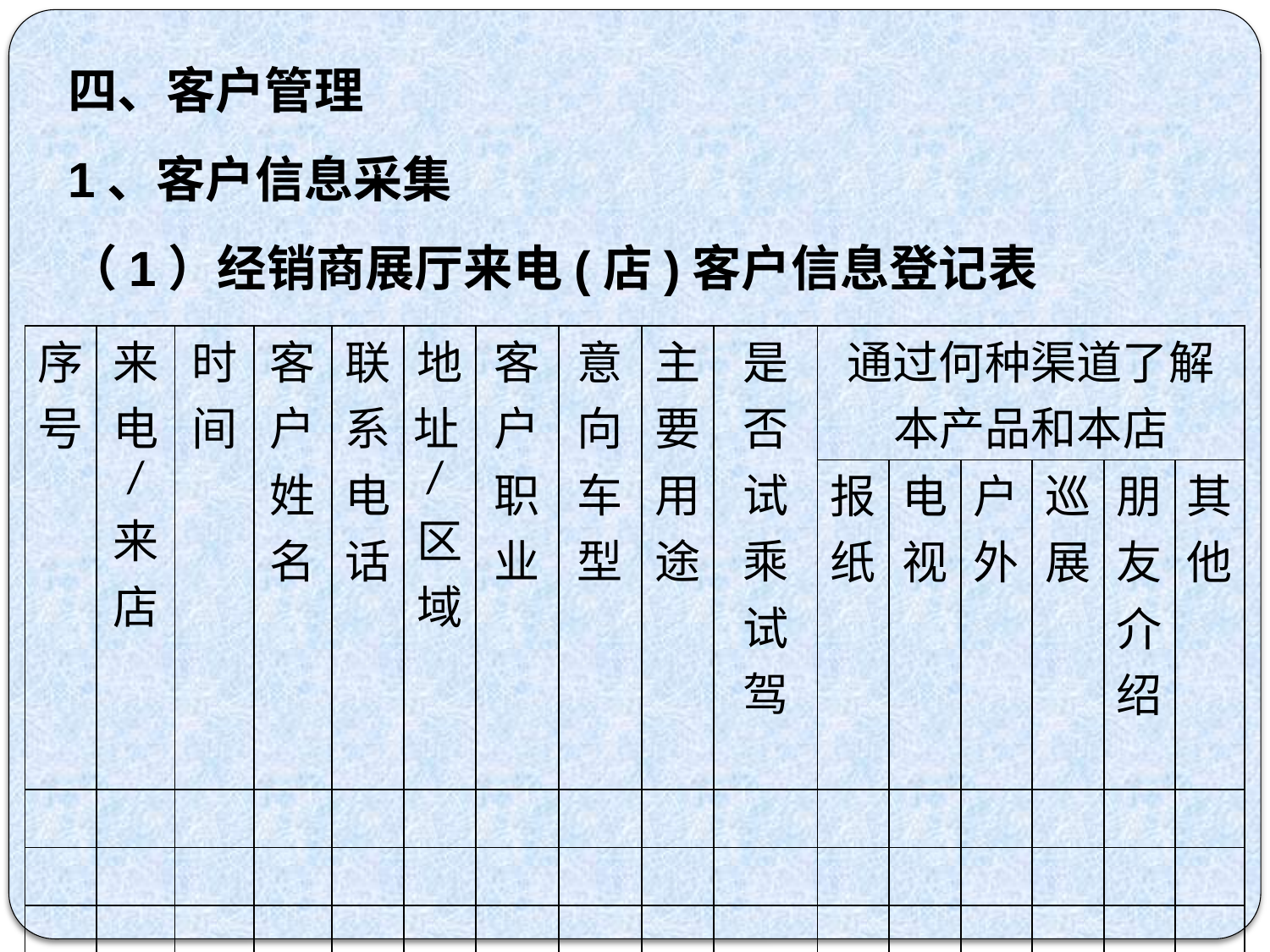

四、客户管理
1、客户信息采集
（1）经销商展厅来电(店)客户信息登记表
| 序号 | 来电 / 来店 | 时间 | 客户姓名 | 联系电话 | 地址/区域 | 客户职业 | 意向车型 | 主要用途 | 是否试乘试驾 | 通过何种渠道了解本产品和本店 |  |  |  |  |  |
| --- | --- | --- | --- | --- | --- | --- | --- | --- | --- | --- | --- | --- | --- | --- | --- |
|  |  |  |  |  |  |  |  |  |  | 报纸 | 电视 | 户外 | 巡展 | 朋友介绍 | 其他 |
|  |  |  |  |  |  |  |  |  |  |  |  |  |  |  |  |
|  |  |  |  |  |  |  |  |  |  |  |  |  |  |  |  |
|  |  |  |  |  |  |  |  |  |  |  |  |  |  |  |  |
|  |  |  |  |  |  |  |  |  |  |  |  |  |  |  |  |